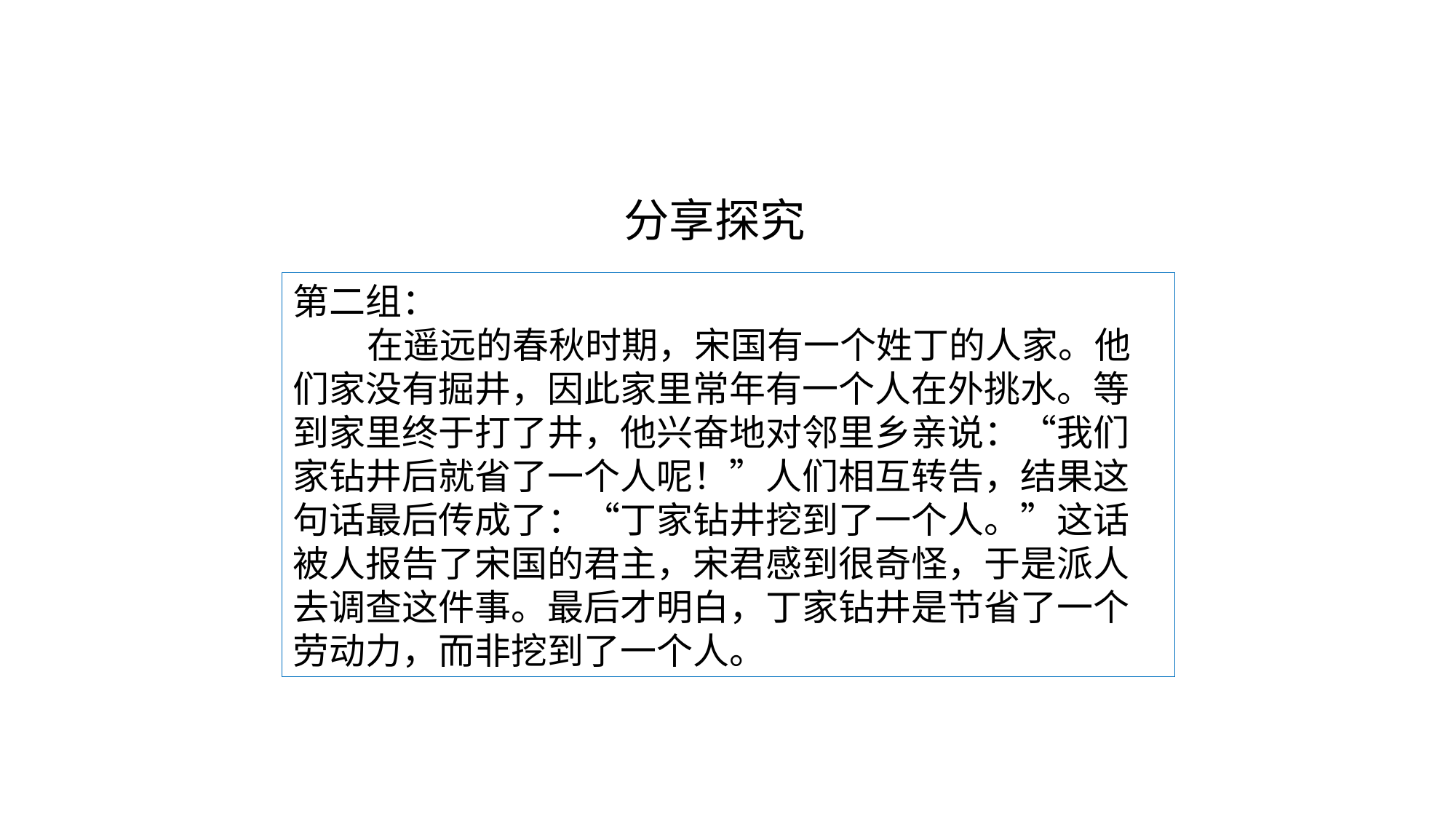

# 分享探究
第二组：
        在遥远的春秋时期，宋国有一个姓丁的人家。他们家没有掘井，因此家里常年有一个人在外挑水。等到家里终于打了井，他兴奋地对邻里乡亲说：“我们家钻井后就省了一个人呢！”人们相互转告，结果这句话最后传成了：“丁家钻井挖到了一个人。”这话被人报告了宋国的君主，宋君感到很奇怪，于是派人去调查这件事。最后才明白，丁家钻井是节省了一个劳动力，而非挖到了一个人。